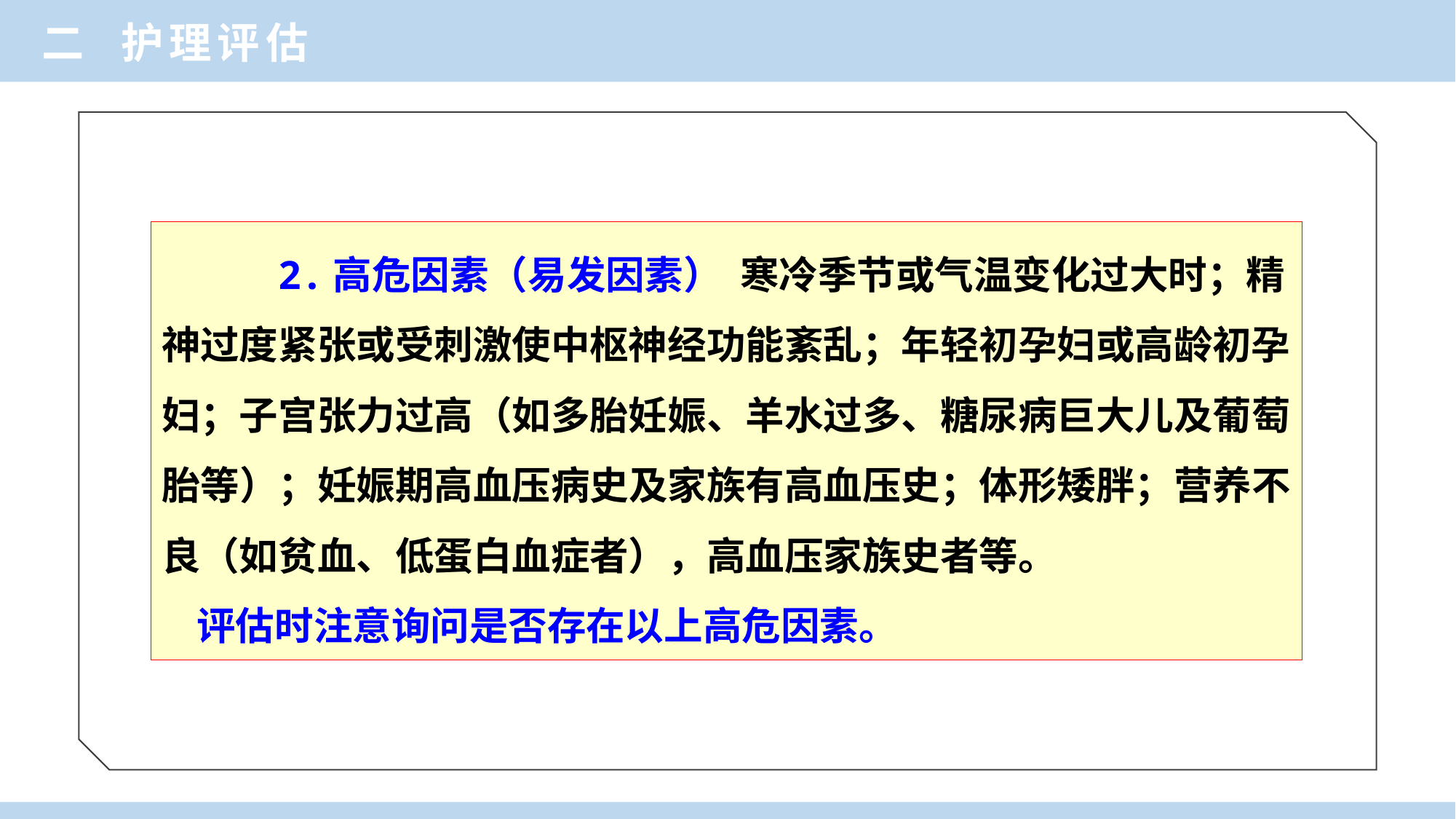

二  护理评估

     2.高危因素（易发因素）  寒冷季节或气温变化过大时；精神过度紧张或受刺激使中枢神经功能紊乱；年轻初孕妇或高龄初孕妇；子宫张力过高（如多胎妊娠、羊水过多、糖尿病巨大儿及葡萄胎等）；妊娠期高血压病史及家族有高血压史；体形矮胖；营养不良（如贫血、低蛋白血症者），高血压家族史者等。
   评估时注意询问是否存在以上高危因素。